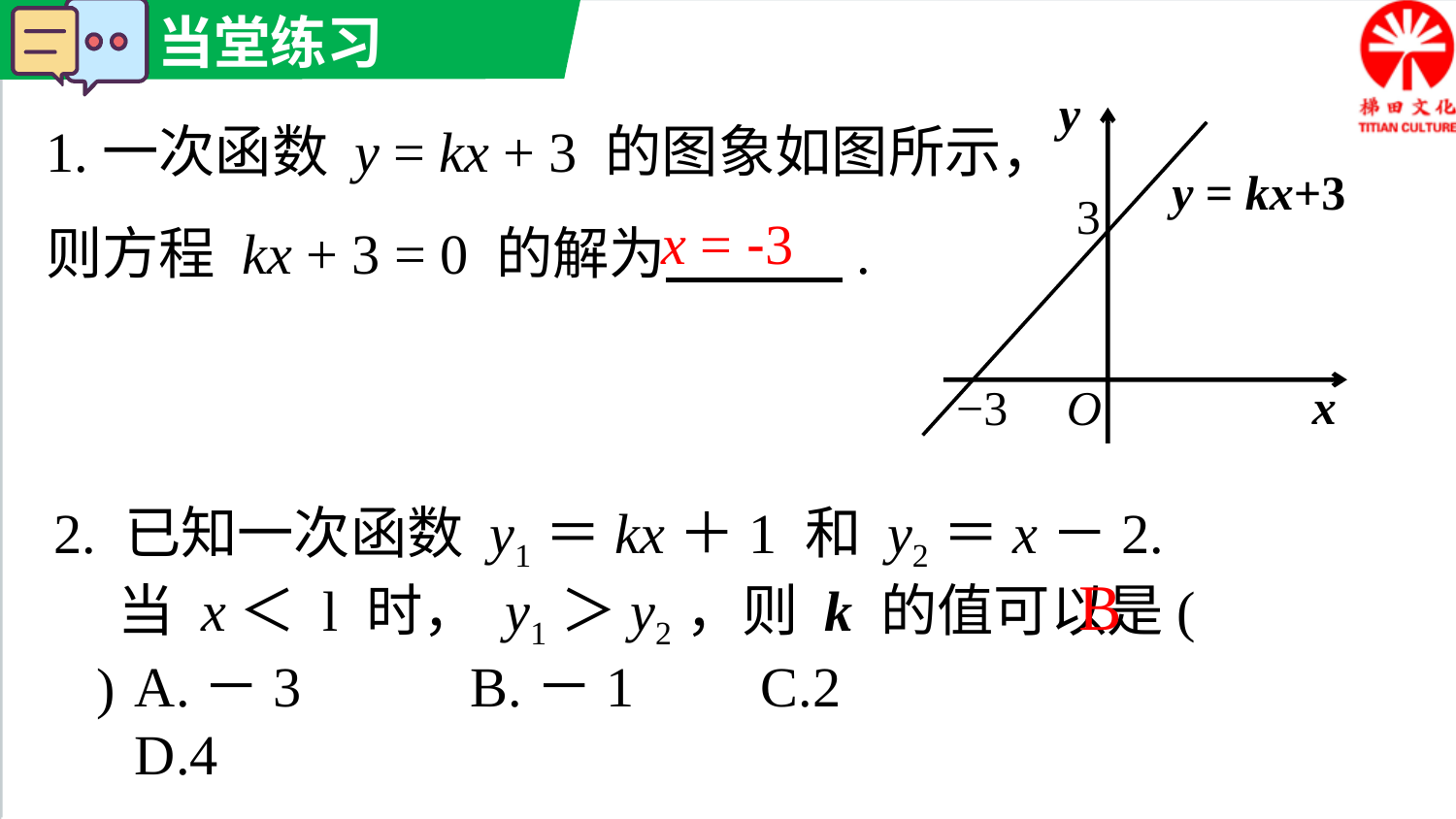

1.一次函数 y = kx + 3 的图象如图所示，则方程 kx + 3 = 0 的解为              .
y

y = kx+3
3
x = -3
x
O
−3

2. 已知一次函数 y1＝kx＋1 和 y2＝x－2.
    当 x＜ l 时， y1＞y2，则 k 的值可以是(       )
B
A.－3            B.－1         C.2              D.4